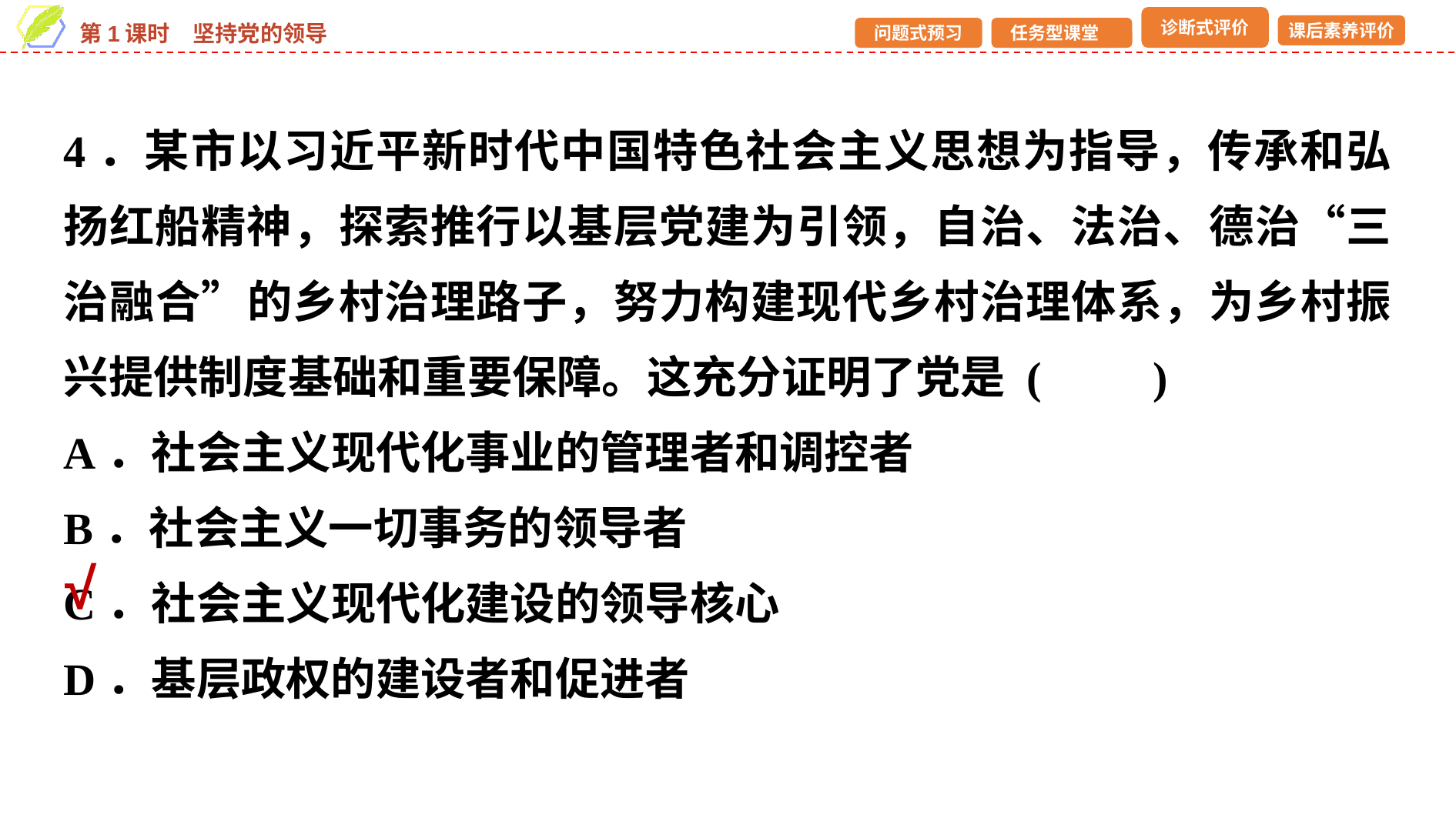

4．某市以习近平新时代中国特色社会主义思想为指导，传承和弘扬红船精神，探索推行以基层党建为引领，自治、法治、德治“三治融合”的乡村治理路子，努力构建现代乡村治理体系，为乡村振兴提供制度基础和重要保障。这充分证明了党是 (　　)
A．社会主义现代化事业的管理者和调控者
B．社会主义一切事务的领导者
C．社会主义现代化建设的领导核心
D．基层政权的建设者和促进者
√